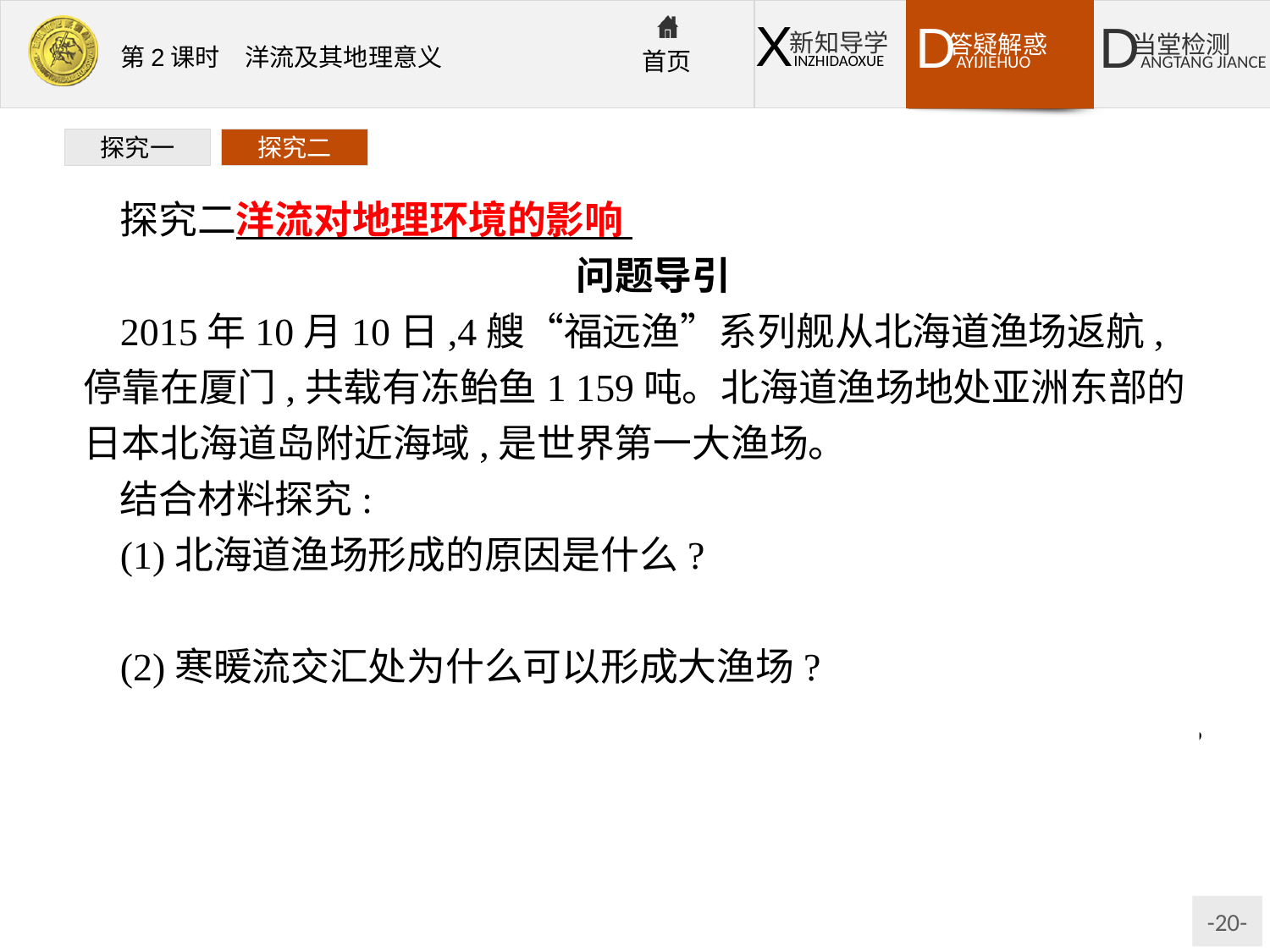

探究一
探究二
探究二洋流对地理环境的影响
问题导引
2015年10月10日,4艘“福远渔”系列舰从北海道渔场返航,停靠在厦门,共载有冻鲐鱼1 159吨。北海道渔场地处亚洲东部的日本北海道岛附近海域,是世界第一大渔场。
结合材料探究:
(1)北海道渔场形成的原因是什么?
提示:位于日本暖流和千岛寒流交汇处。
(2)寒暖流交汇处为什么可以形成大渔场?
提示:寒暖流交汇可使海水发生扰动,把营养盐类带到海洋表层,使浮游生物繁盛,进而为鱼类提供丰富的饵料,渔业资源丰富。